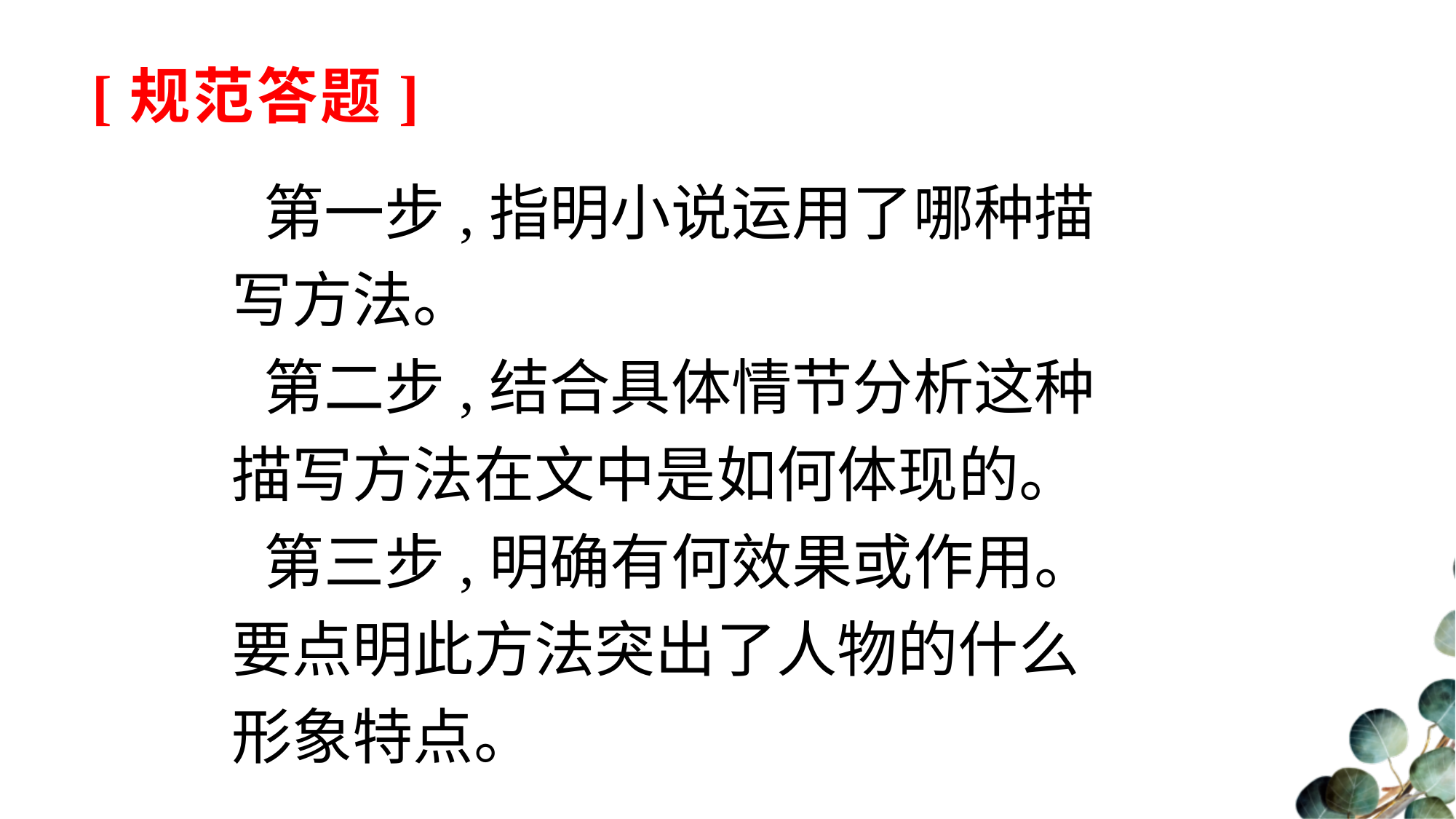

# [规范答题]
第一步,指明小说运用了哪种描写方法。
第二步,结合具体情节分析这种描写方法在文中是如何体现的。
第三步,明确有何效果或作用。要点明此方法突出了人物的什么形象特点。